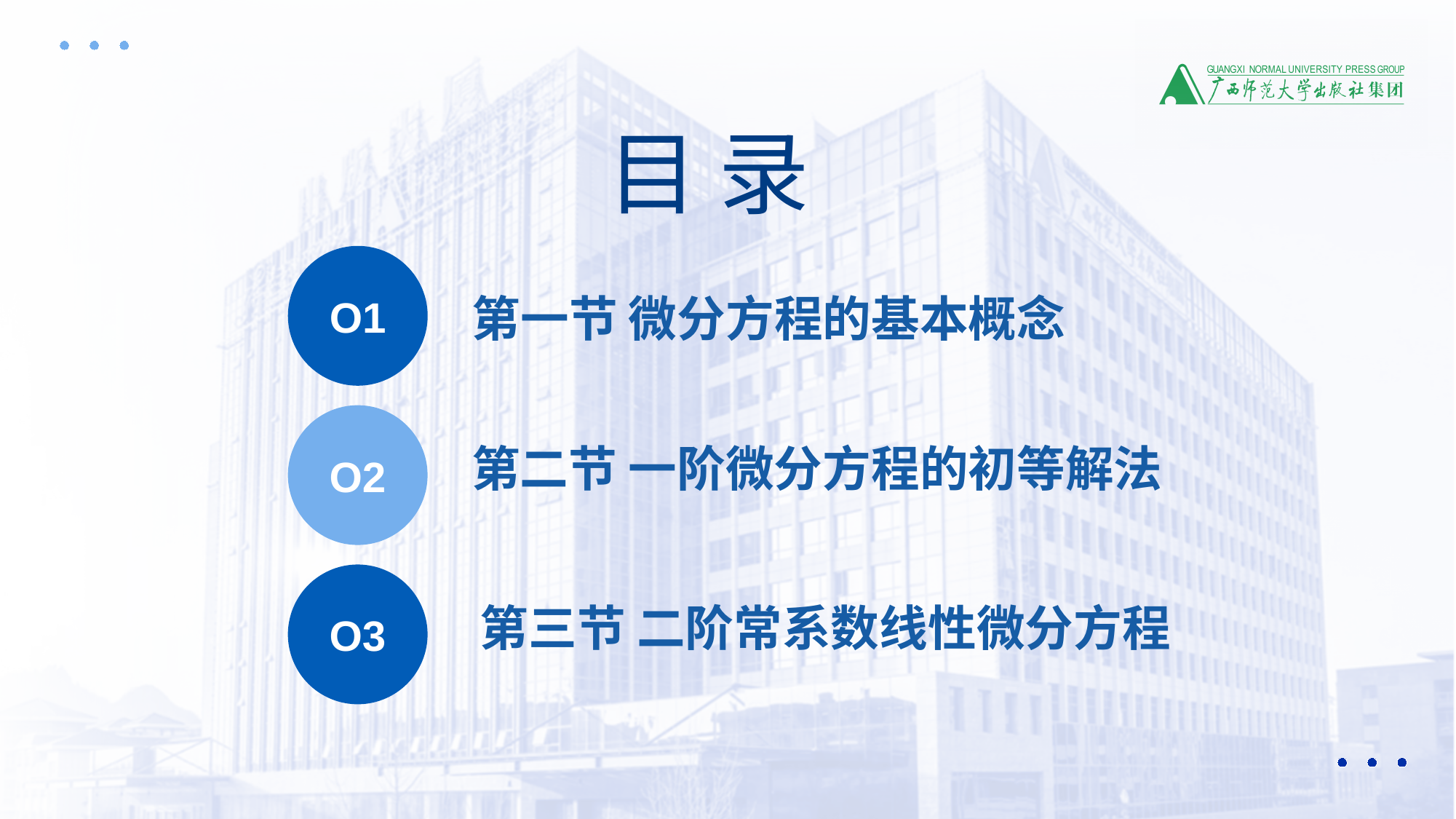

目 录
O1
第一节 微分方程的基本概念
O2
第二节 一阶微分方程的初等解法
第三节 二阶常系数线性微分方程
O3